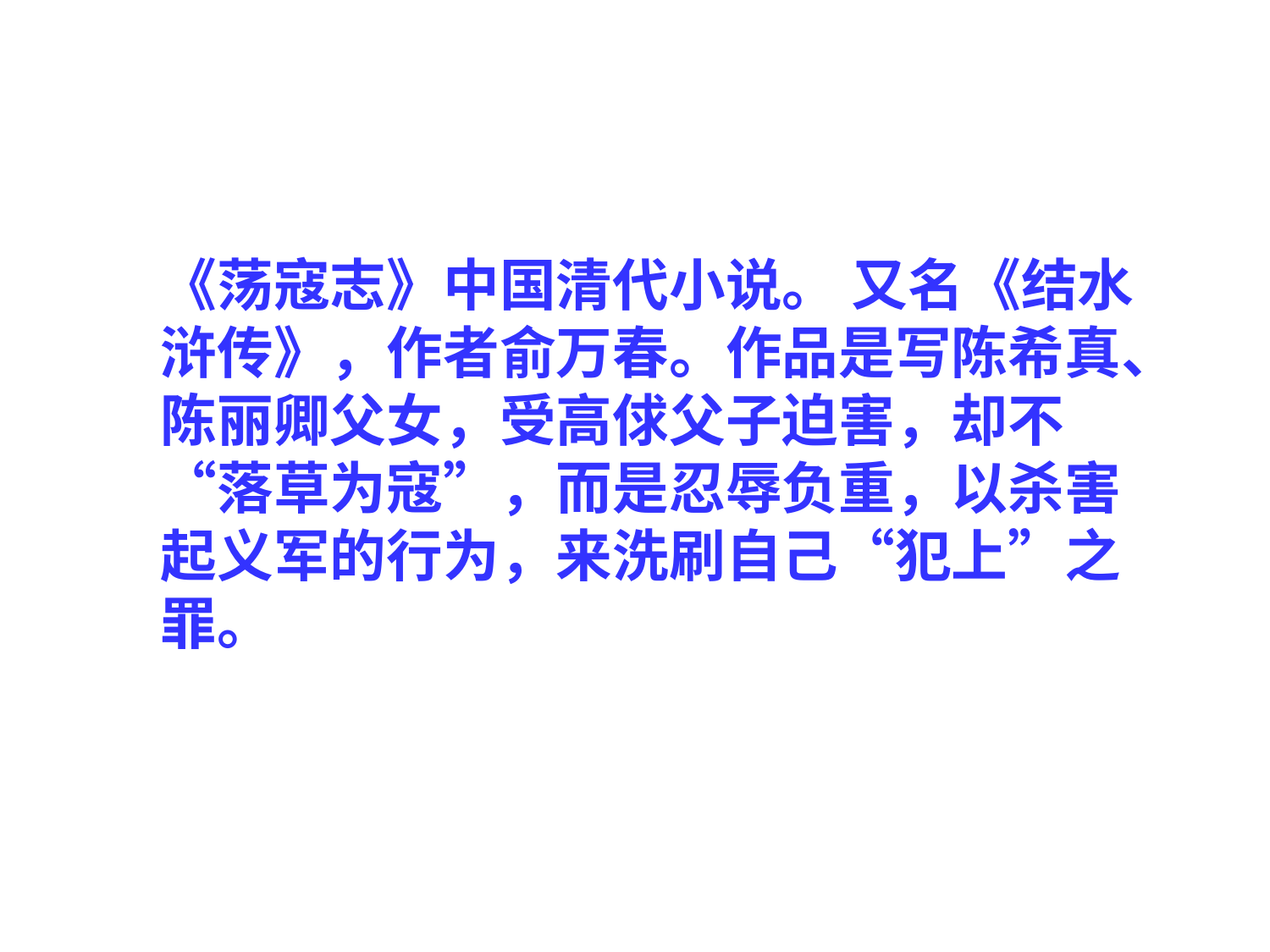

《荡寇志》中国清代小说。 又名《结水浒传》，作者俞万春。作品是写陈希真、陈丽卿父女，受高俅父子迫害，却不“落草为寇”，而是忍辱负重，以杀害起义军的行为，来洗刷自己“犯上”之罪。